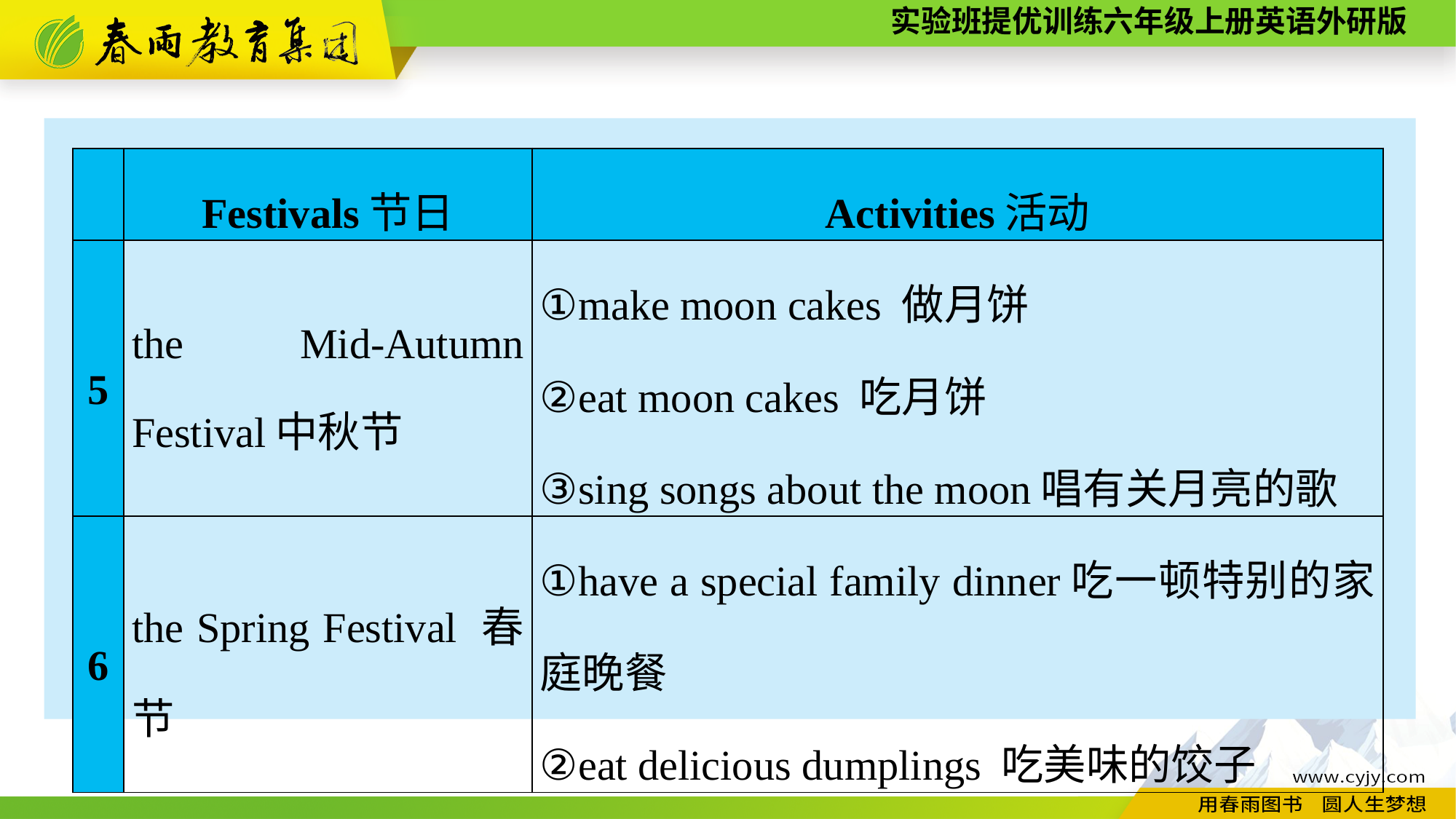

|  | Festivals节日 | Activities活动 |
| --- | --- | --- |
| 5 | the Mid-Autumn Festival中秋节 | ①make moon cakes 做月饼 ②eat moon cakes 吃月饼 ③sing songs about the moon唱有关月亮的歌 |
| 6 | the Spring Festival 春节 | ①have a special family dinner吃一顿特别的家庭晚餐 ②eat delicious dumplings 吃美味的饺子 |